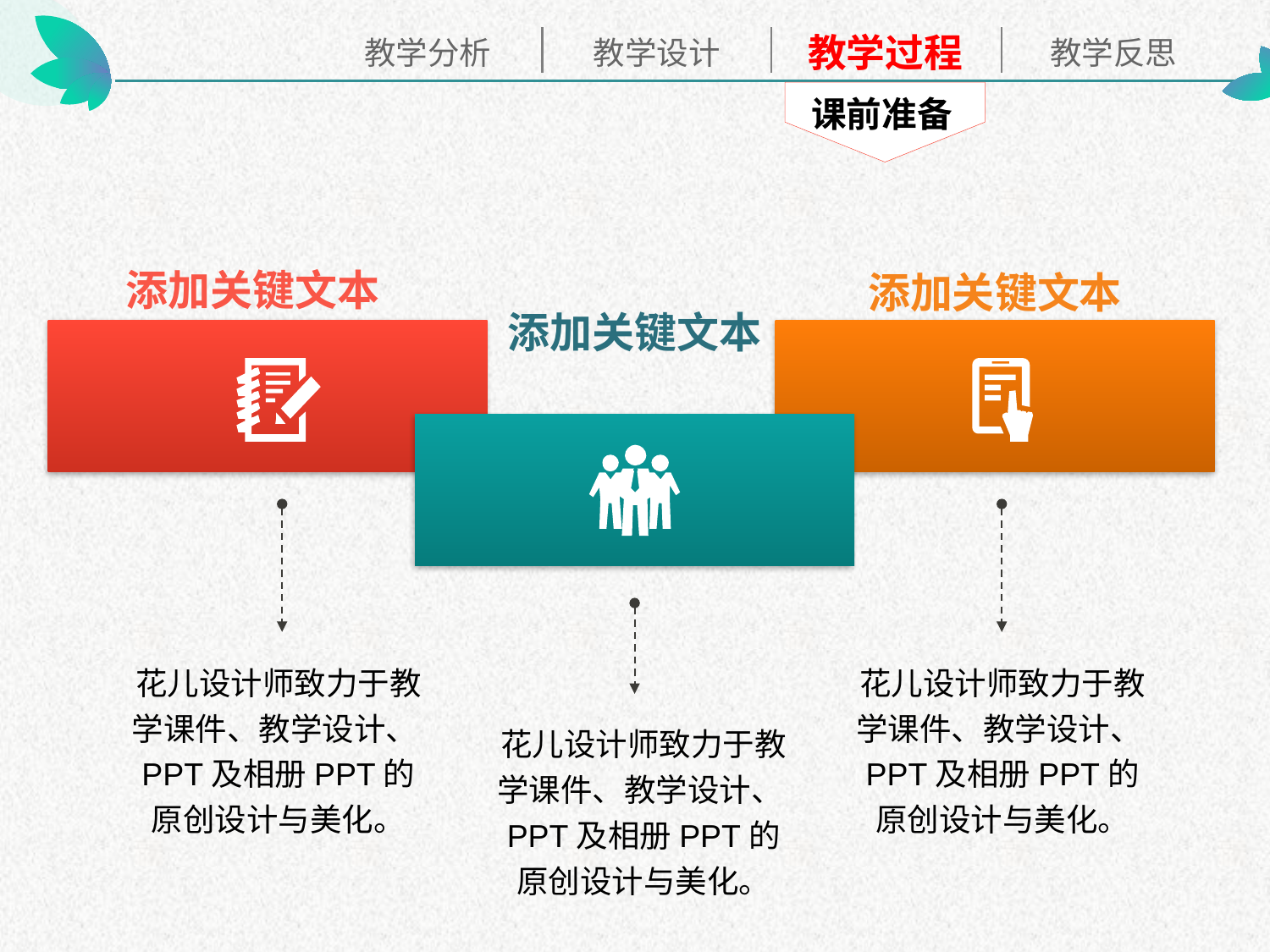

课前准备
添加关键文本
添加关键文本
添加关键文本

花儿设计师致力于教学课件、教学设计、PPT及相册PPT的原创设计与美化。
花儿设计师致力于教学课件、教学设计、PPT及相册PPT的原创设计与美化。
花儿设计师致力于教学课件、教学设计、PPT及相册PPT的原创设计与美化。